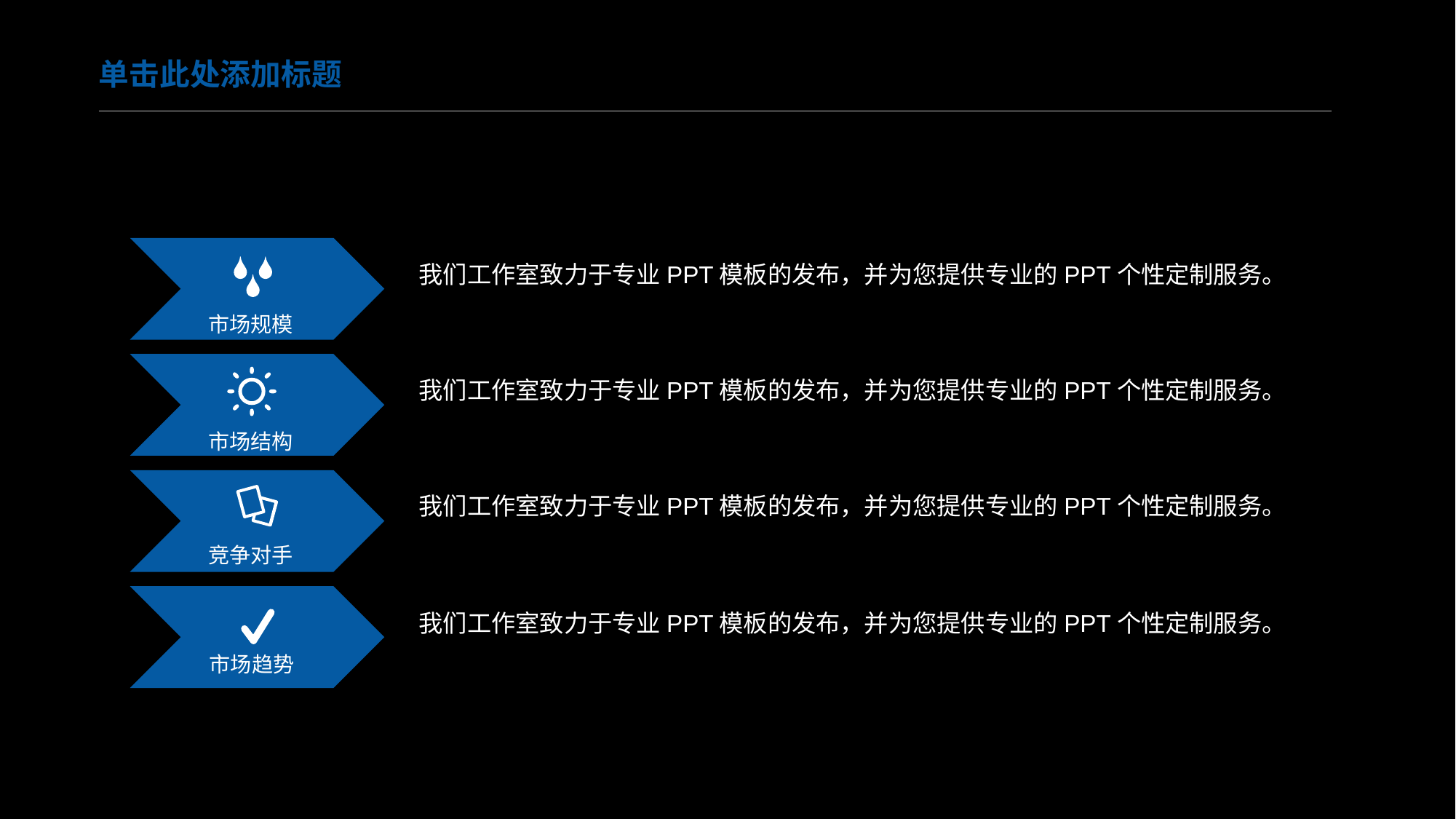

单击此处添加标题

我们工作室致力于专业PPT模板的发布，并为您提供专业的PPT个性定制服务。
前期筹划
市场规模
我们工作室致力于专业PPT模板的发布，并为您提供专业的PPT个性定制服务。
活动执行
市场结构
我们工作室致力于专业PPT模板的发布，并为您提供专业的PPT个性定制服务。
效果评估
竞争对手
我们工作室致力于专业PPT模板的发布，并为您提供专业的PPT个性定制服务。
市场趋势